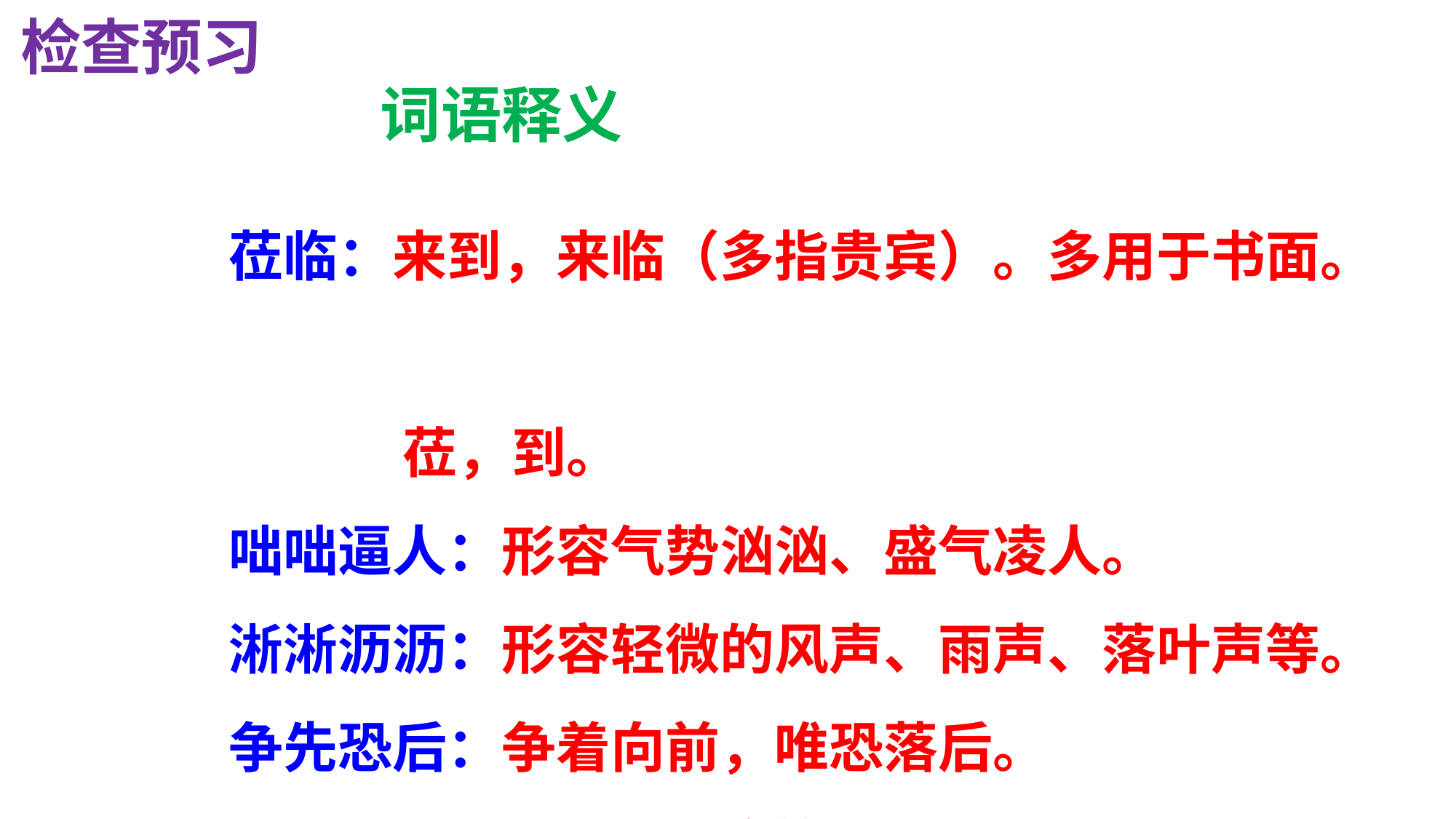

检查预习
词语释义
莅临：来到，来临（多指贵宾）。多用于书面。
             莅，到。
咄咄逼人：形容气势汹汹、盛气凌人。
淅淅沥沥：形容轻微的风声、雨声、落叶声等。
争先恐后：争着向前，唯恐落后。
迫不及待：紧迫得不容等待。